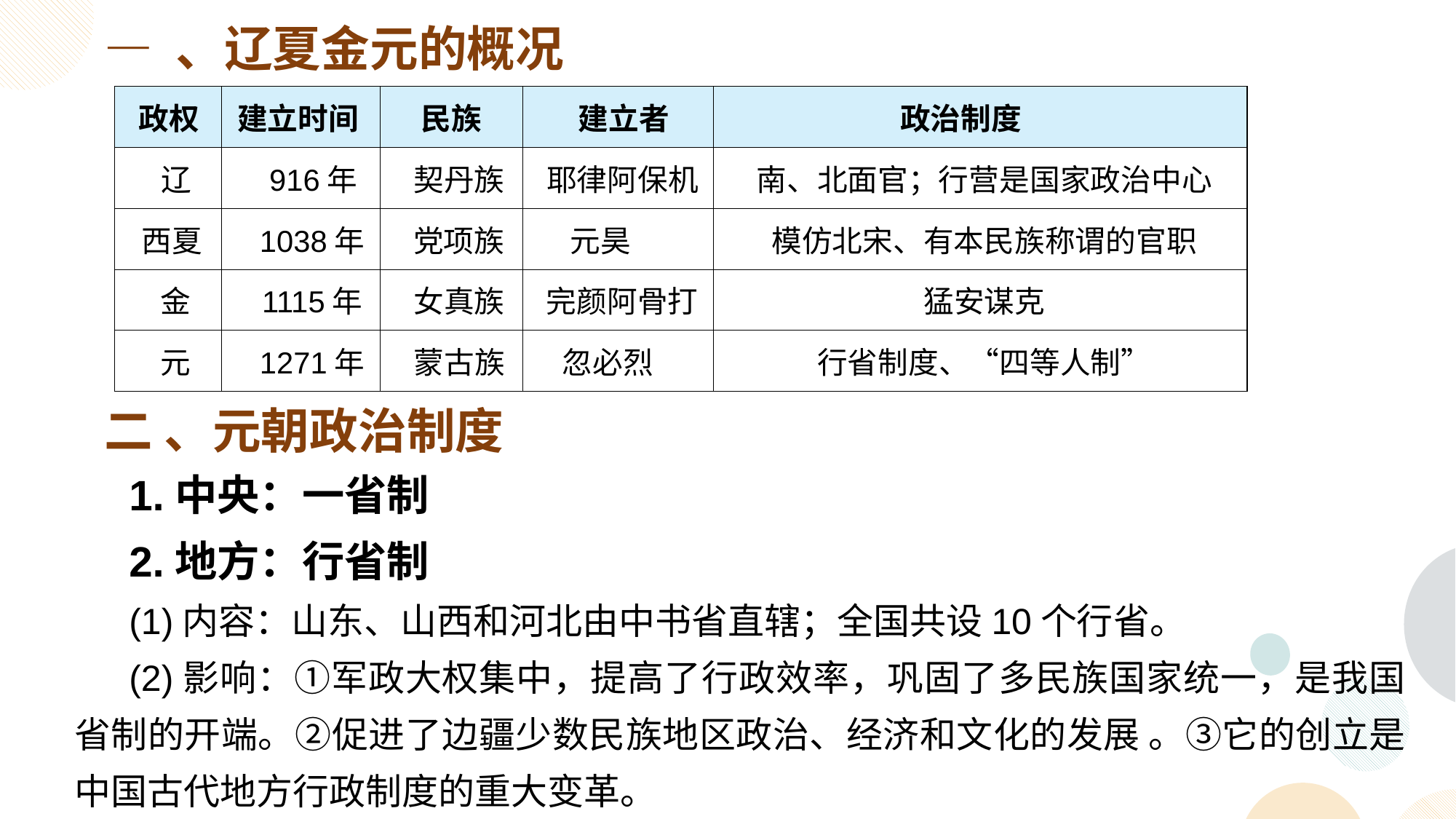

— 、辽夏金元的概况
| 政权 | 建立时间 | 民族 | 建立者 | 政治制度 |
| --- | --- | --- | --- | --- |
| 辽 | 916年 | 契丹族 | 耶律阿保机 | 南、北面官；行营是国家政治中心 |
| 西夏 | 1038年 | 党项族 | 元昊 | 模仿北宋、有本民族称谓的官职 |
| 金 | 1115年 | 女真族 | 完颜阿骨打 | 猛安谋克 |
| 元 | 1271年 | 蒙古族 | 忽必烈 | 行省制度、“四等人制” |
二 、元朝政治制度
1.中央：一省制
2.地方：行省制
(1)内容：山东、山西和河北由中书省直辖；全国共设10个行省。
(2)影响：①军政大权集中，提高了行政效率，巩固了多民族国家统一，是我国省制的开端。②促进了边疆少数民族地区政治、经济和文化的发展 。③它的创立是中国古代地方行政制度的重大变革。